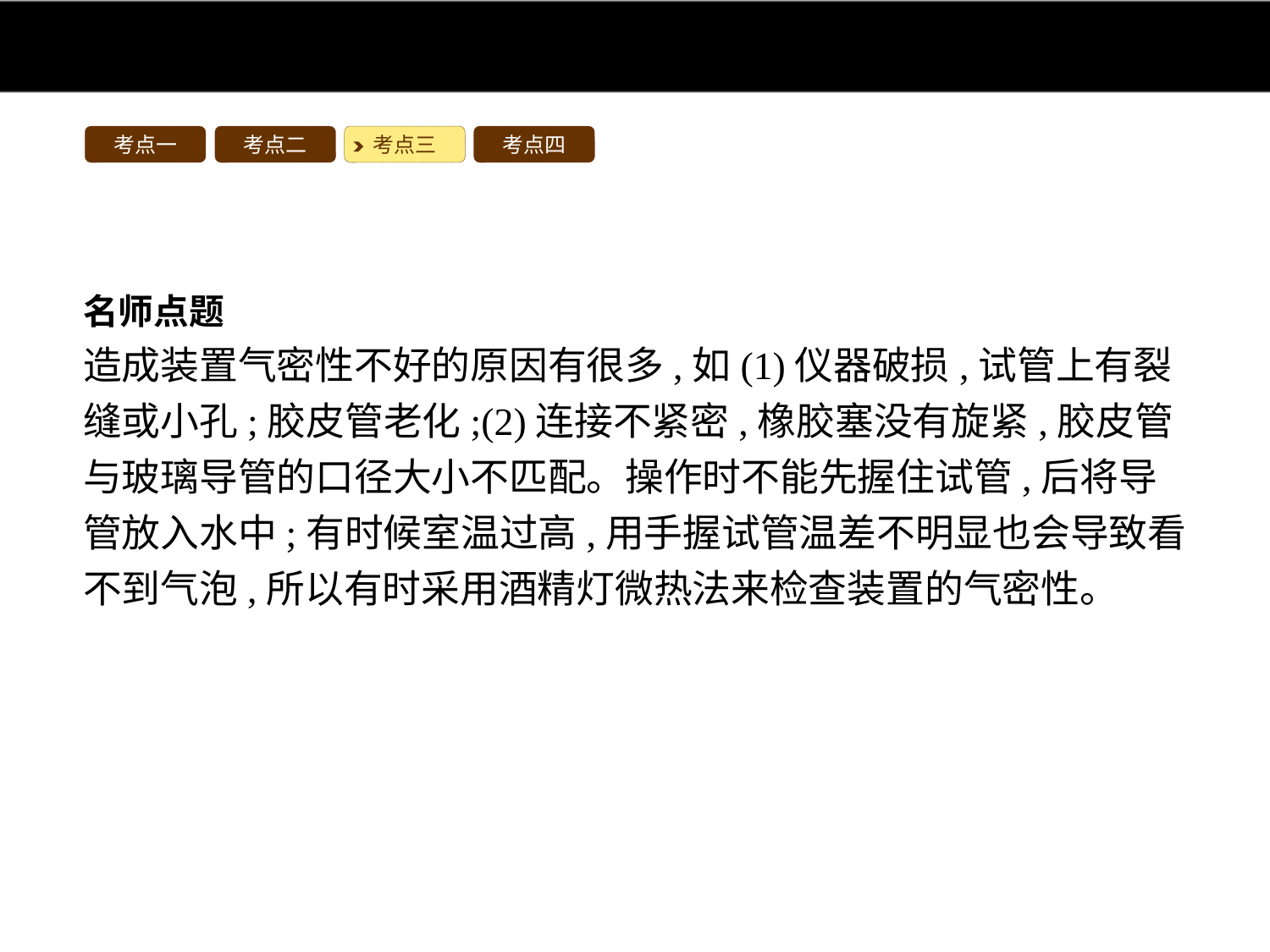

考点一
考点二
考点三
考点四

名师点题
造成装置气密性不好的原因有很多,如(1)仪器破损,试管上有裂缝或小孔;胶皮管老化;(2)连接不紧密,橡胶塞没有旋紧,胶皮管与玻璃导管的口径大小不匹配。操作时不能先握住试管,后将导管放入水中;有时候室温过高,用手握试管温差不明显也会导致看不到气泡,所以有时采用酒精灯微热法来检查装置的气密性。